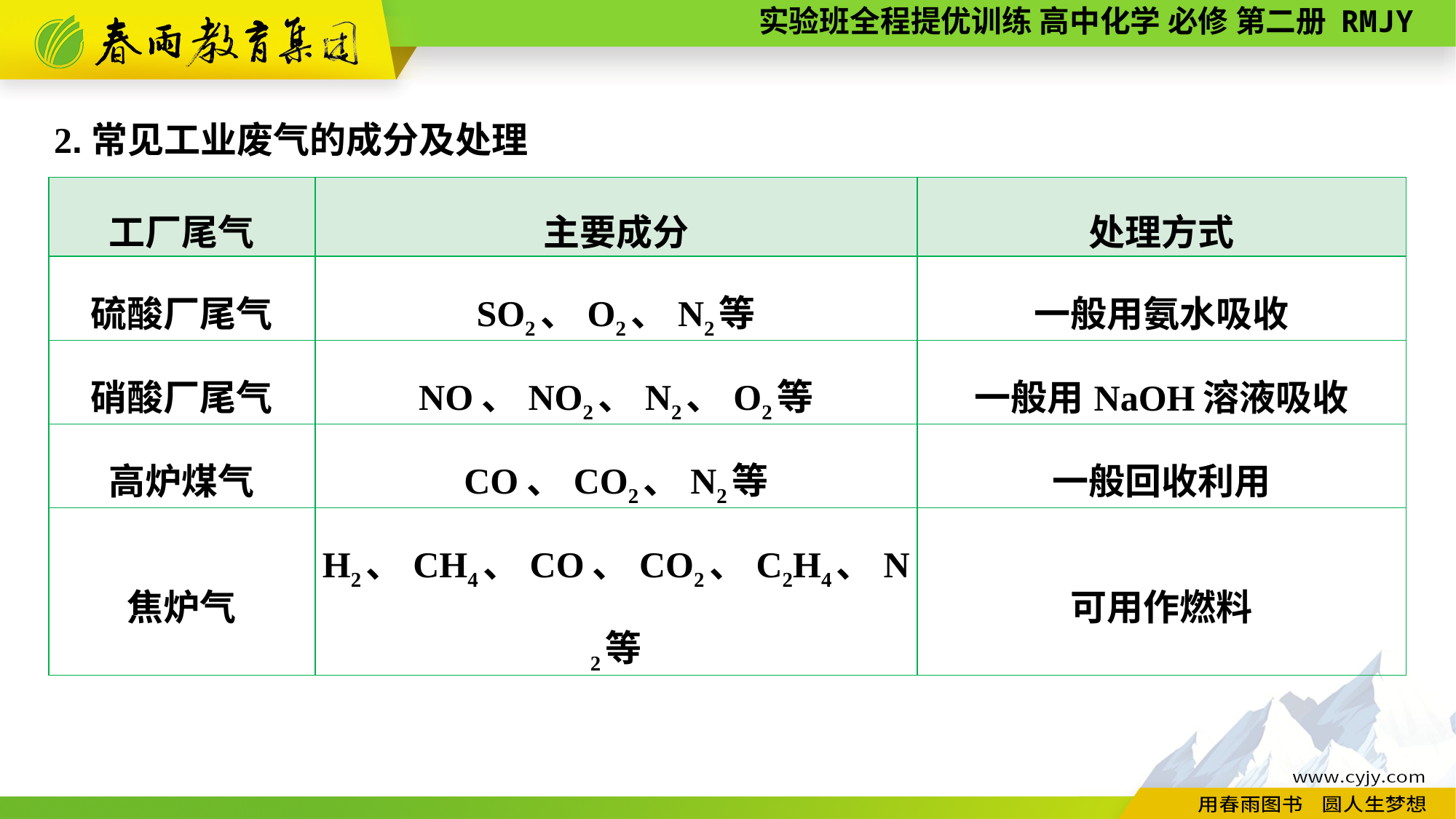

2.常见工业废气的成分及处理
| 工厂尾气 | 主要成分 | 处理方式 |
| --- | --- | --- |
| 硫酸厂尾气 | SO2、O2、N2等 | 一般用氨水吸收 |
| 硝酸厂尾气 | NO、NO2、N2、O2等 | 一般用NaOH溶液吸收 |
| 高炉煤气 | CO、CO2、N2等 | 一般回收利用 |
| 焦炉气 | H2、CH4、CO、CO2、C2H4、N2等 | 可用作燃料 |